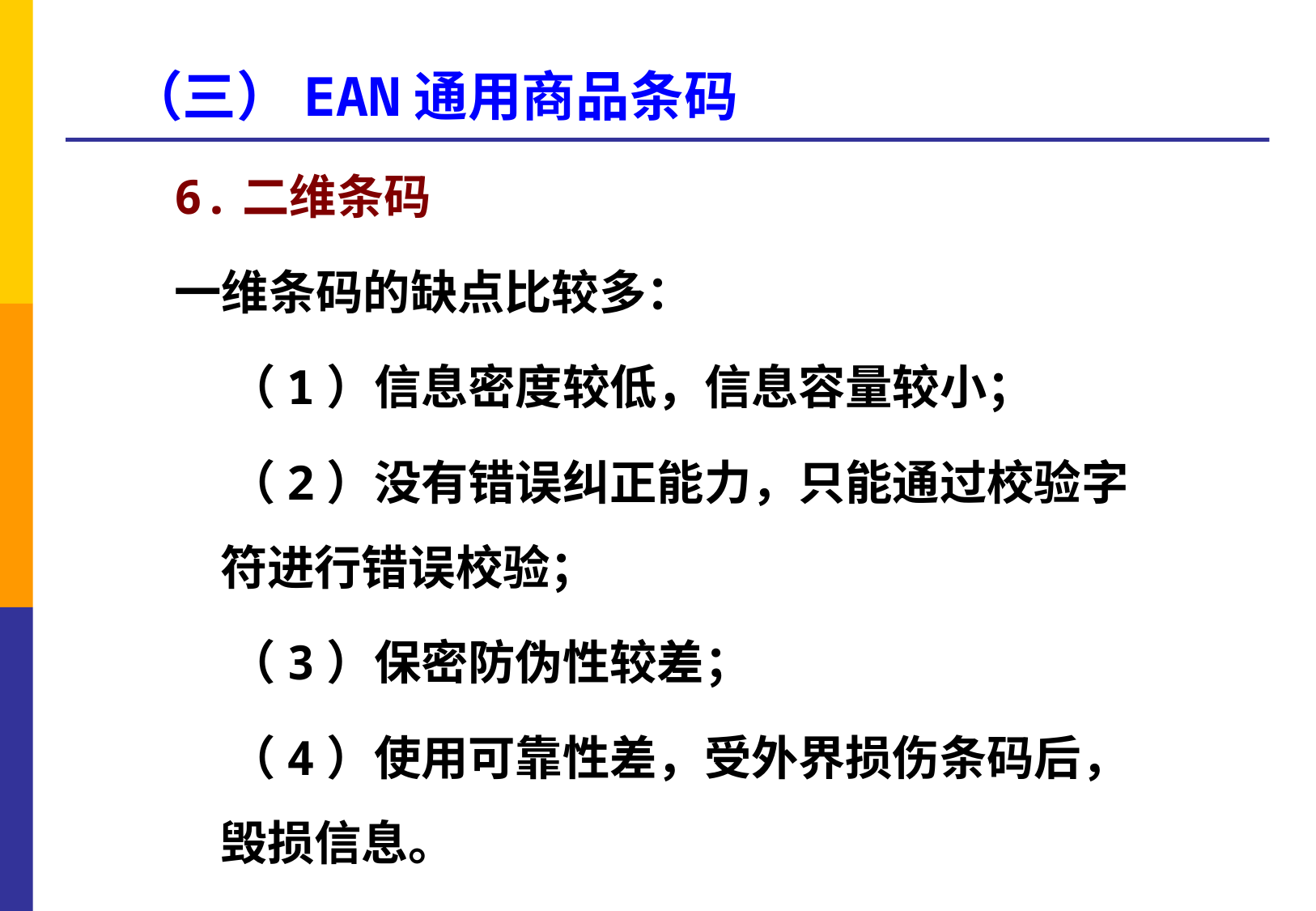

（三）EAN通用商品条码
6.二维条码
一维条码的缺点比较多：
    （1）信息密度较低，信息容量较小；
    （2）没有错误纠正能力，只能通过校验字符进行错误校验；
    （3）保密防伪性较差；
    （4）使用可靠性差，受外界损伤条码后，毁损信息。